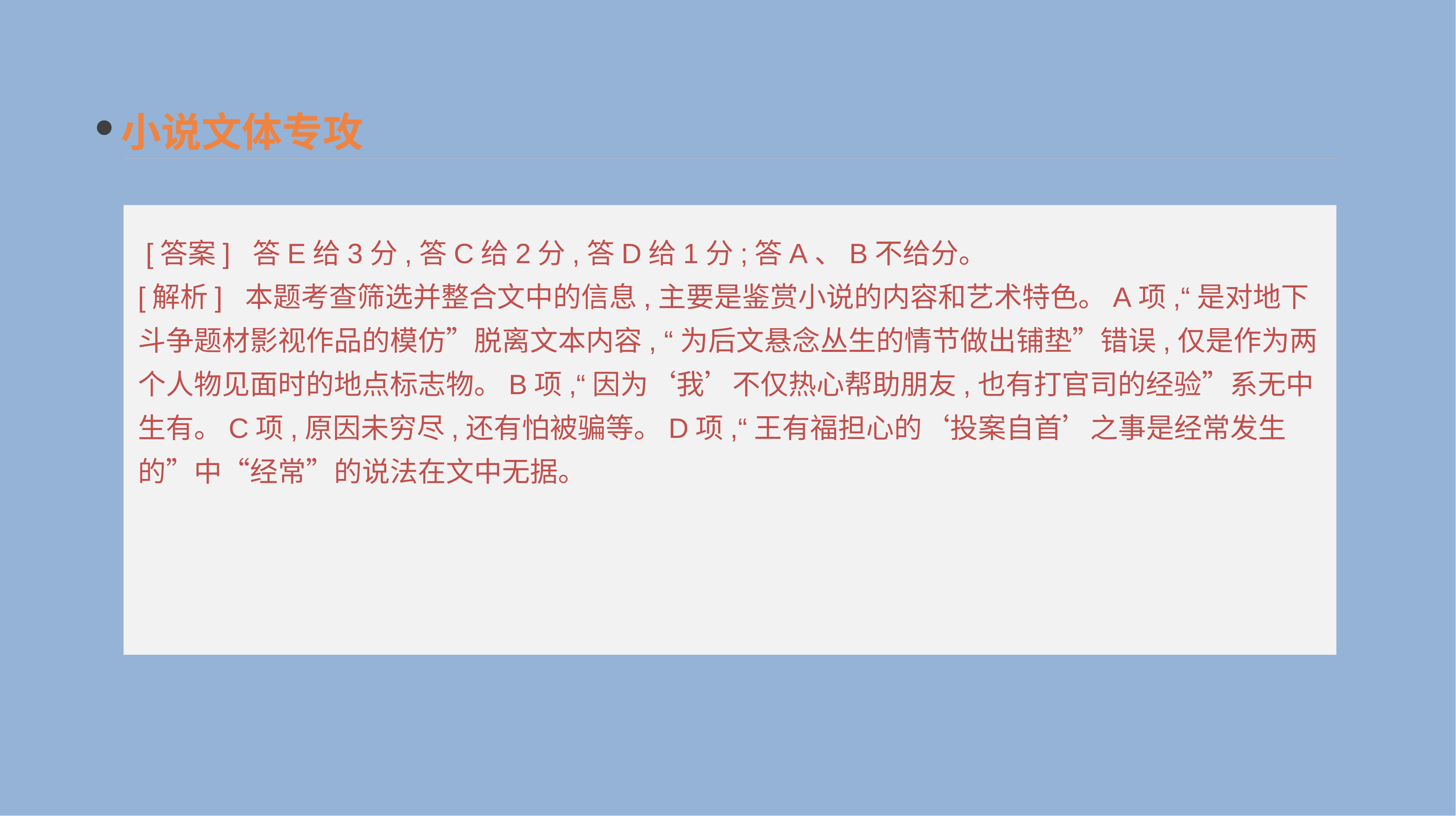

小说文体专攻

 [答案]  答E给3分,答C给2分,答D给1分;答A、B不给分。
[解析]  本题考查筛选并整合文中的信息,主要是鉴赏小说的内容和艺术特色。A项,“是对地下斗争题材影视作品的模仿”脱离文本内容, “为后文悬念丛生的情节做出铺垫”错误,仅是作为两个人物见面时的地点标志物。B项,“因为‘我’不仅热心帮助朋友,也有打官司的经验”系无中生有。C项,原因未穷尽,还有怕被骗等。D项,“王有福担心的‘投案自首’之事是经常发生的”中“经常”的说法在文中无据。